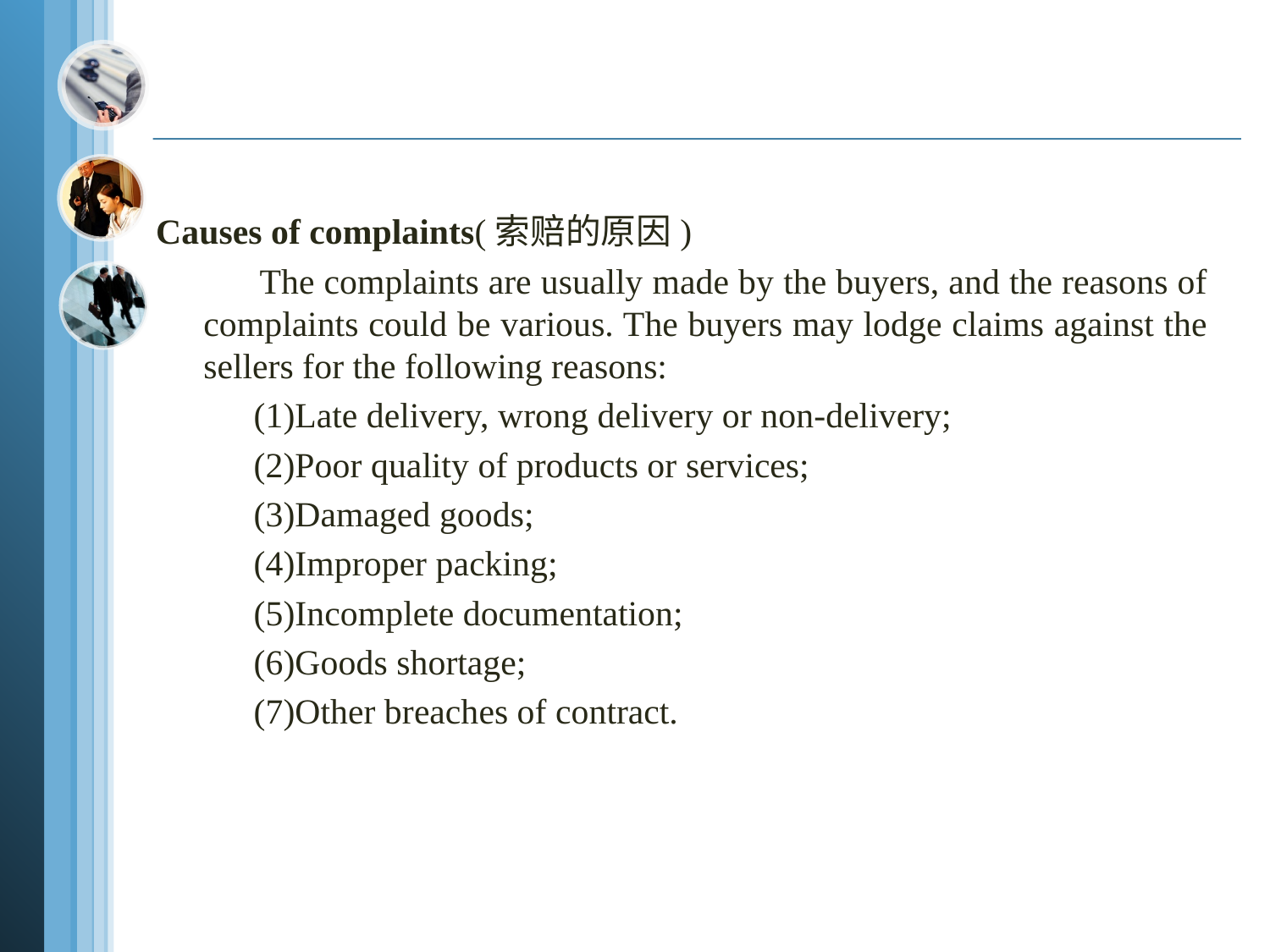

Causes of complaints(索赔的原因)
           The complaints are usually made by the buyers, and the reasons of complaints could be various. The buyers may lodge claims against the sellers for the following reasons:
           (1)Late delivery, wrong delivery or non-delivery;
           (2)Poor quality of products or services;
           (3)Damaged goods;
           (4)Improper packing;
           (5)Incomplete documentation;
           (6)Goods shortage;
           (7)Other breaches of contract.